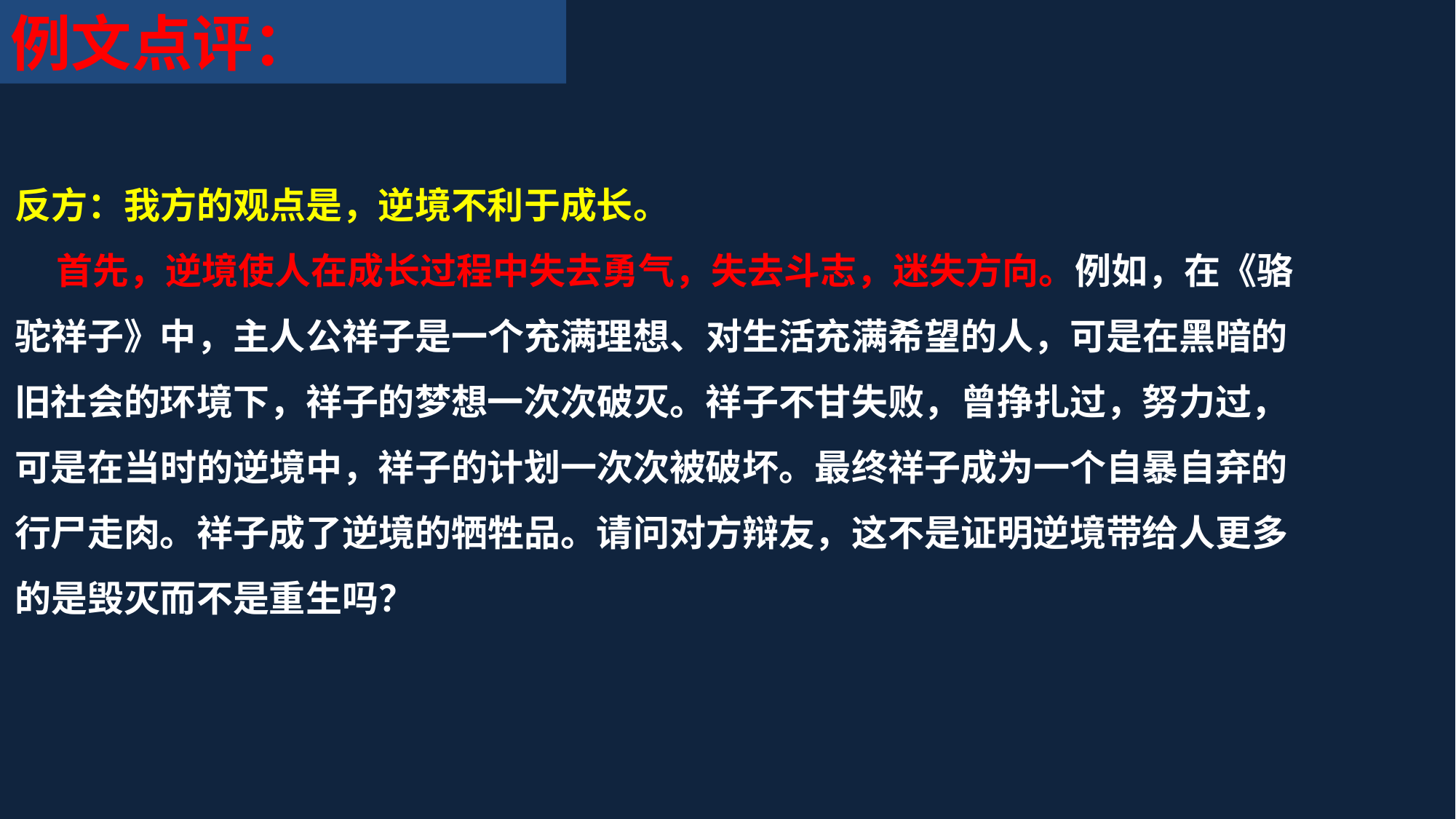

例文点评：

反方：我方的观点是，逆境不利于成长。
    首先，逆境使人在成长过程中失去勇气，失去斗志，迷失方向。例如，在《骆驼祥子》中，主人公祥子是一个充满理想、对生活充满希望的人，可是在黑暗的旧社会的环境下，祥子的梦想一次次破灭。祥子不甘失败，曾挣扎过，努力过，可是在当时的逆境中，祥子的计划一次次被破坏。最终祥子成为一个自暴自弃的行尸走肉。祥子成了逆境的牺牲品。请问对方辩友，这不是证明逆境带给人更多的是毁灭而不是重生吗？